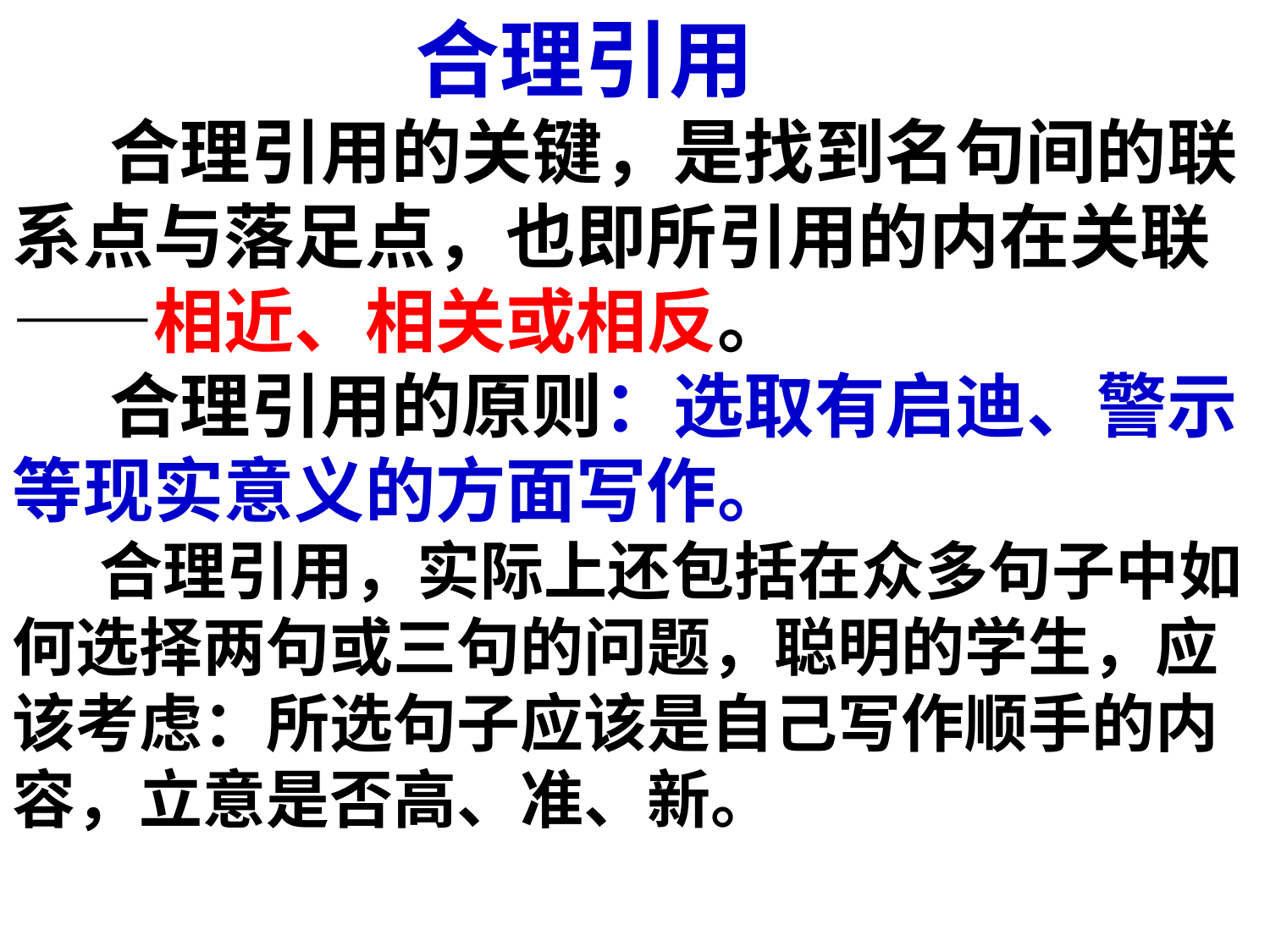

合理引用
     合理引用的关键，是找到名句间的联系点与落足点，也即所引用的内在关联——相近、相关或相反。
     合理引用的原则：选取有启迪、警示等现实意义的方面写作。
     合理引用，实际上还包括在众多句子中如何选择两句或三句的问题，聪明的学生，应该考虑：所选句子应该是自己写作顺手的内容，立意是否高、准、新。